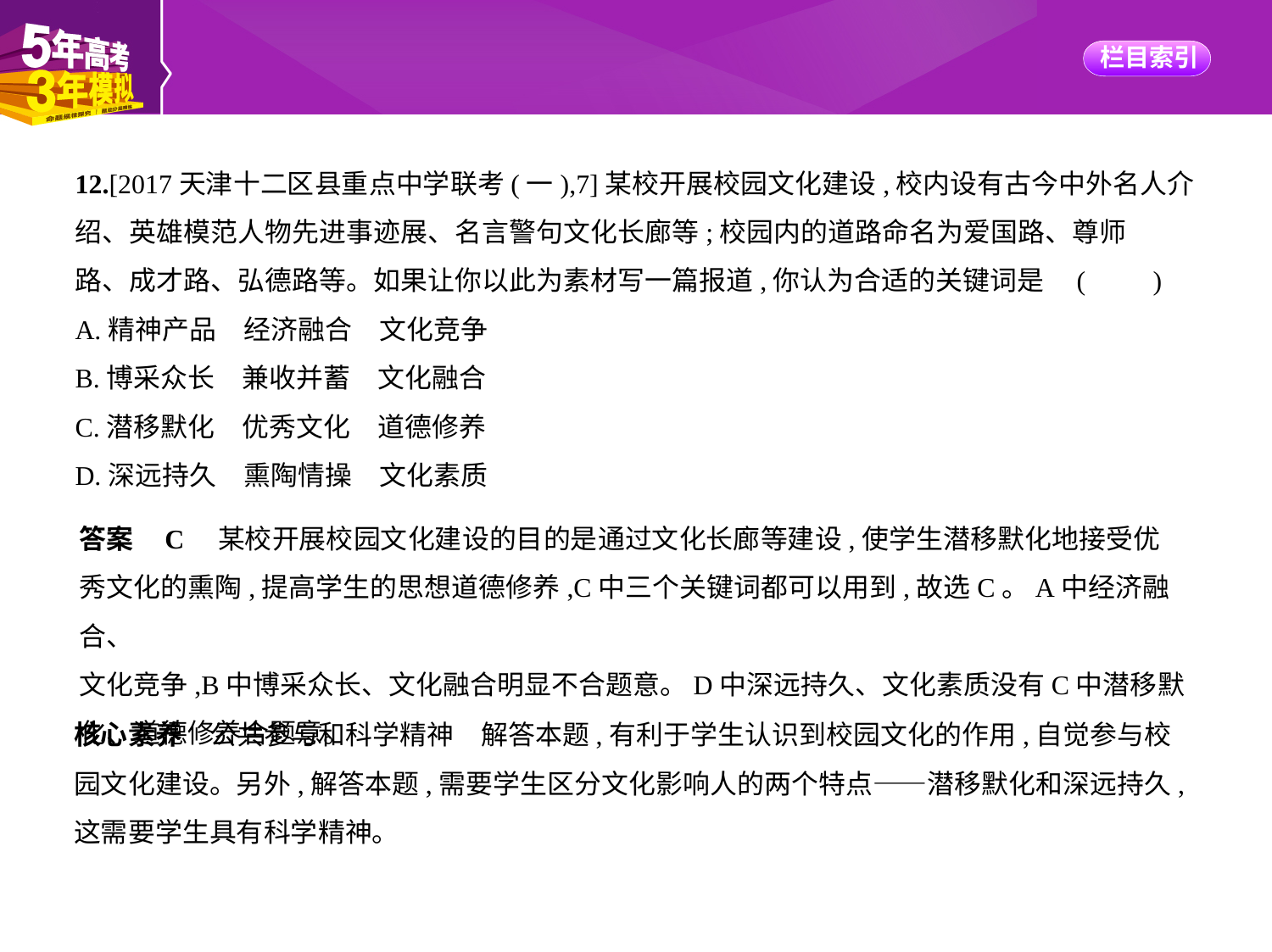

12.[2017天津十二区县重点中学联考(一),7]某校开展校园文化建设,校内设有古今中外名人介
绍、英雄模范人物先进事迹展、名言警句文化长廊等;校园内的道路命名为爱国路、尊师
路、成才路、弘德路等。如果让你以此为素材写一篇报道,你认为合适的关键词是 (　　)
A.精神产品　经济融合　文化竞争
B.博采众长　兼收并蓄　文化融合
C.潜移默化　优秀文化　道德修养
D.深远持久　熏陶情操　文化素质
答案    C　某校开展校园文化建设的目的是通过文化长廊等建设,使学生潜移默化地接受优
秀文化的熏陶,提高学生的思想道德修养,C中三个关键词都可以用到,故选C。A中经济融合、
文化竞争,B中博采众长、文化融合明显不合题意。D中深远持久、文化素质没有C中潜移默
化、道德修养合题意。
核心素养　公共参与和科学精神　解答本题,有利于学生认识到校园文化的作用,自觉参与校
园文化建设。另外,解答本题,需要学生区分文化影响人的两个特点——潜移默化和深远持久,
这需要学生具有科学精神。